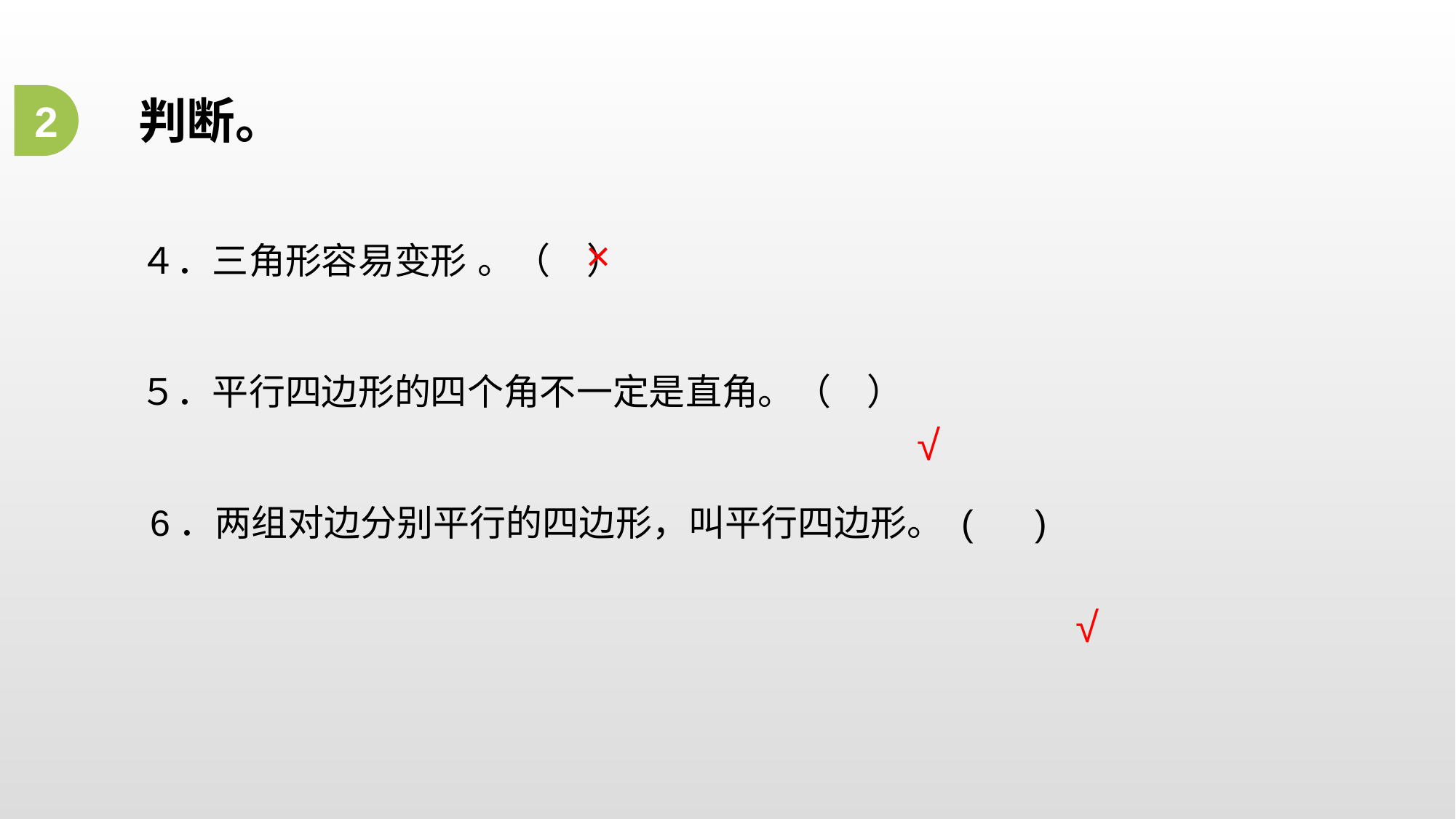

判断。
2
×
４．三角形容易变形 。（　）

５．平行四边形的四个角不一定是直角。（　）

 6．两组对边分别平行的四边形，叫平行四边形。 (      )

√
√